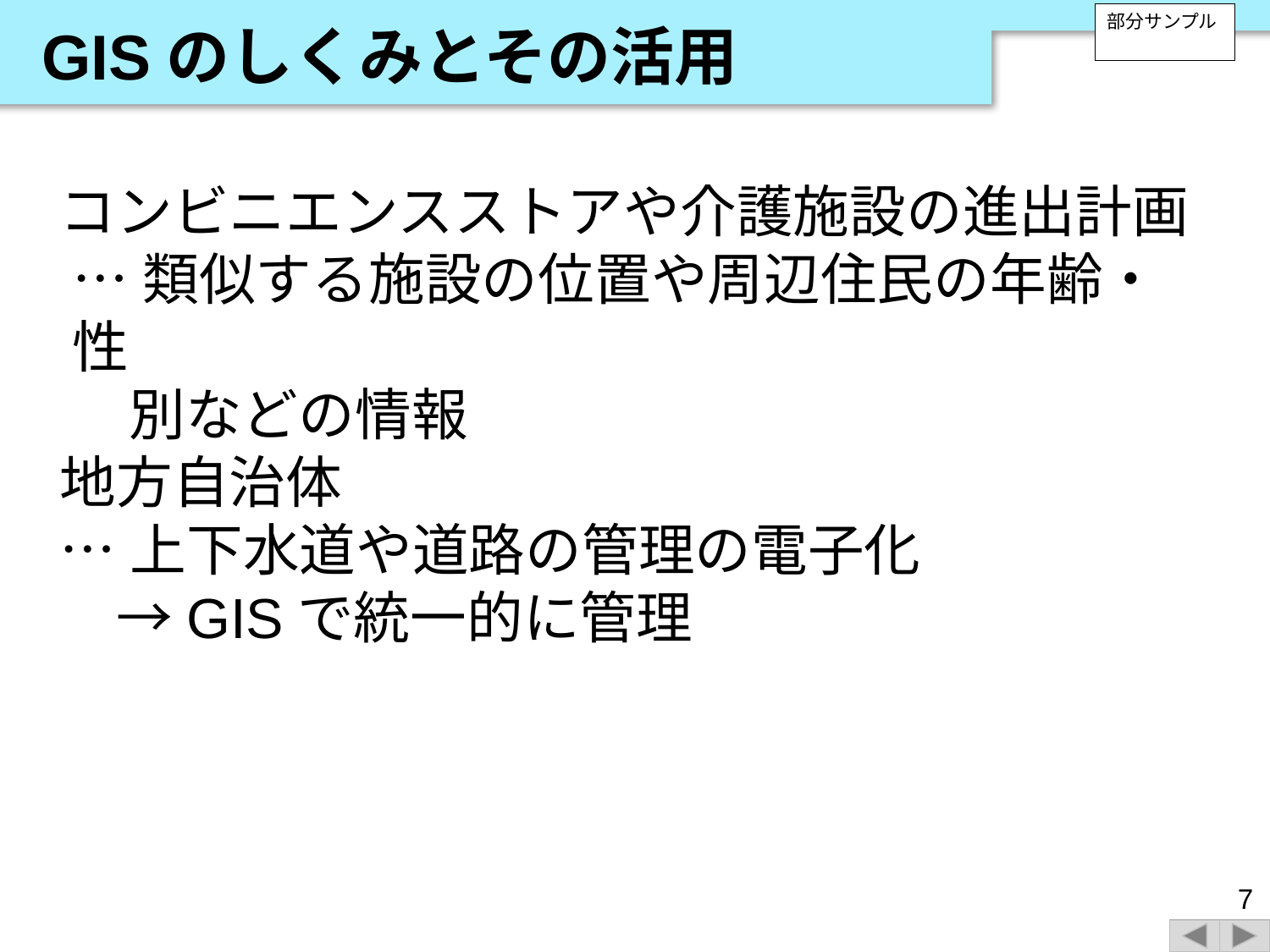

GISのしくみとその活用
部分サンプル
コンビニエンスストアや介護施設の進出計画
…類似する施設の位置や周辺住民の年齢・性
　別などの情報
地方自治体
…上下水道や道路の管理の電子化
　→GISで統一的に管理
7